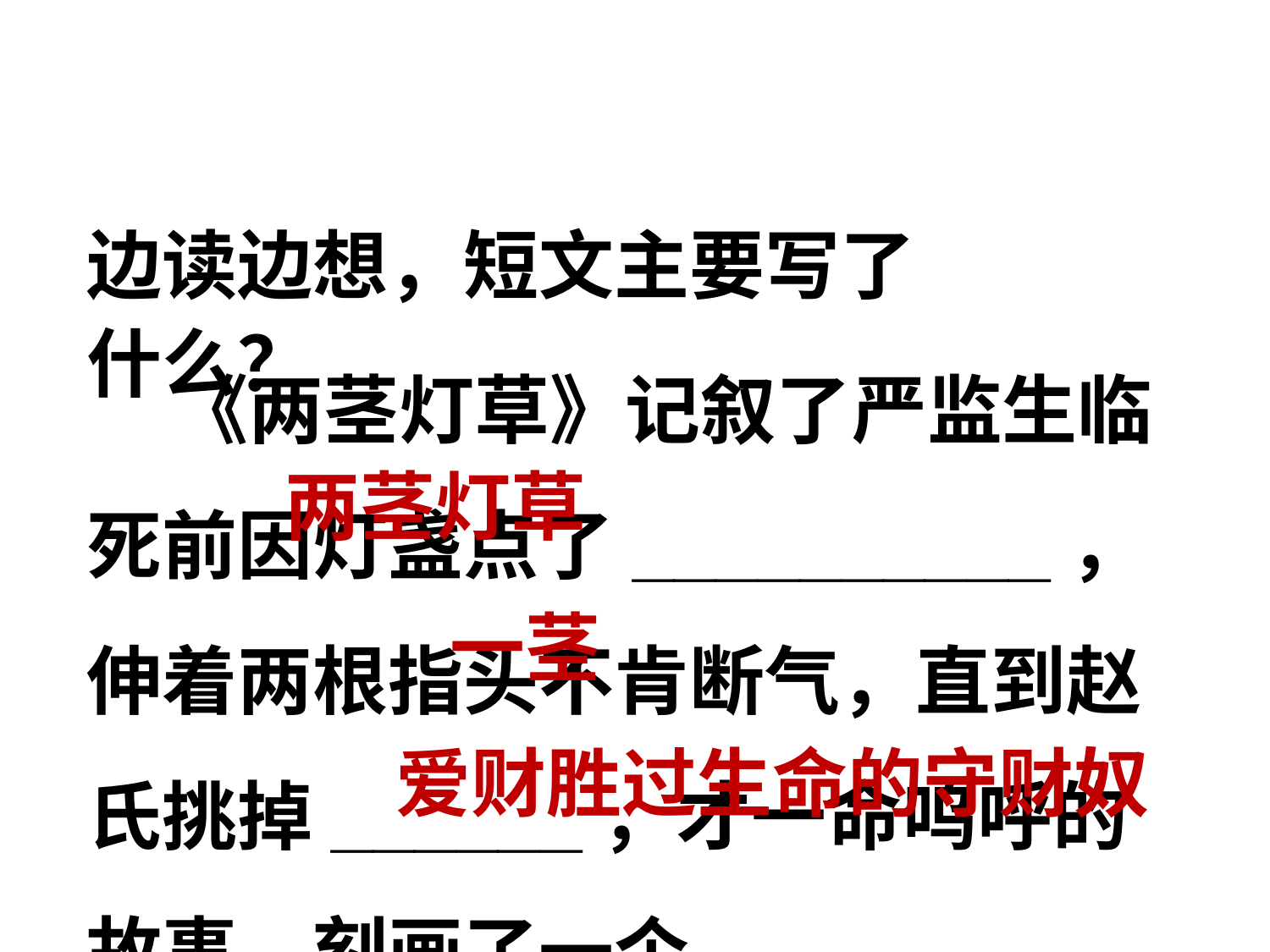

课文解读
边读边想，短文主要写了什么？
    《两茎灯草》记叙了严监生临死前因灯盏点了__________，伸着两根指头不肯断气，直到赵氏挑掉______，才一命呜呼的故事，刻画了一个______________________形象。
两茎灯草
一茎
爱财胜过生命的守财奴